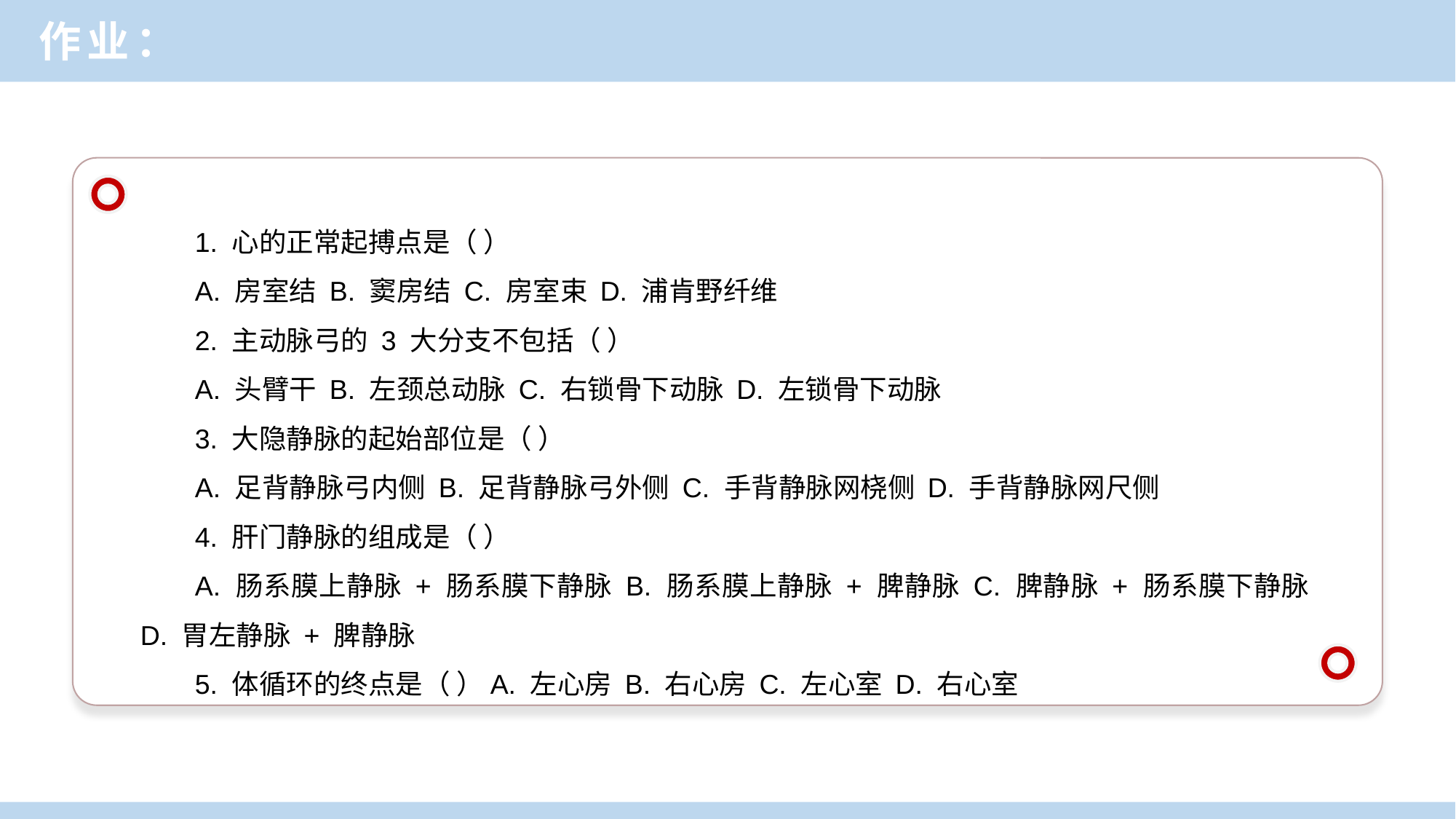

作业：

1. 心的正常起搏点是（ ）
A. 房室结 B. 窦房结 C. 房室束 D. 浦肯野纤维
2. 主动脉弓的 3 大分支不包括（ ）
A. 头臂干 B. 左颈总动脉 C. 右锁骨下动脉 D. 左锁骨下动脉
3. 大隐静脉的起始部位是（ ）
A. 足背静脉弓内侧 B. 足背静脉弓外侧 C. 手背静脉网桡侧 D. 手背静脉网尺侧
4. 肝门静脉的组成是（ ）
A. 肠系膜上静脉 + 肠系膜下静脉 B. 肠系膜上静脉 + 脾静脉 C. 脾静脉 + 肠系膜下静脉 D. 胃左静脉 + 脾静脉
5. 体循环的终点是（ ）A. 左心房 B. 右心房 C. 左心室 D. 右心室